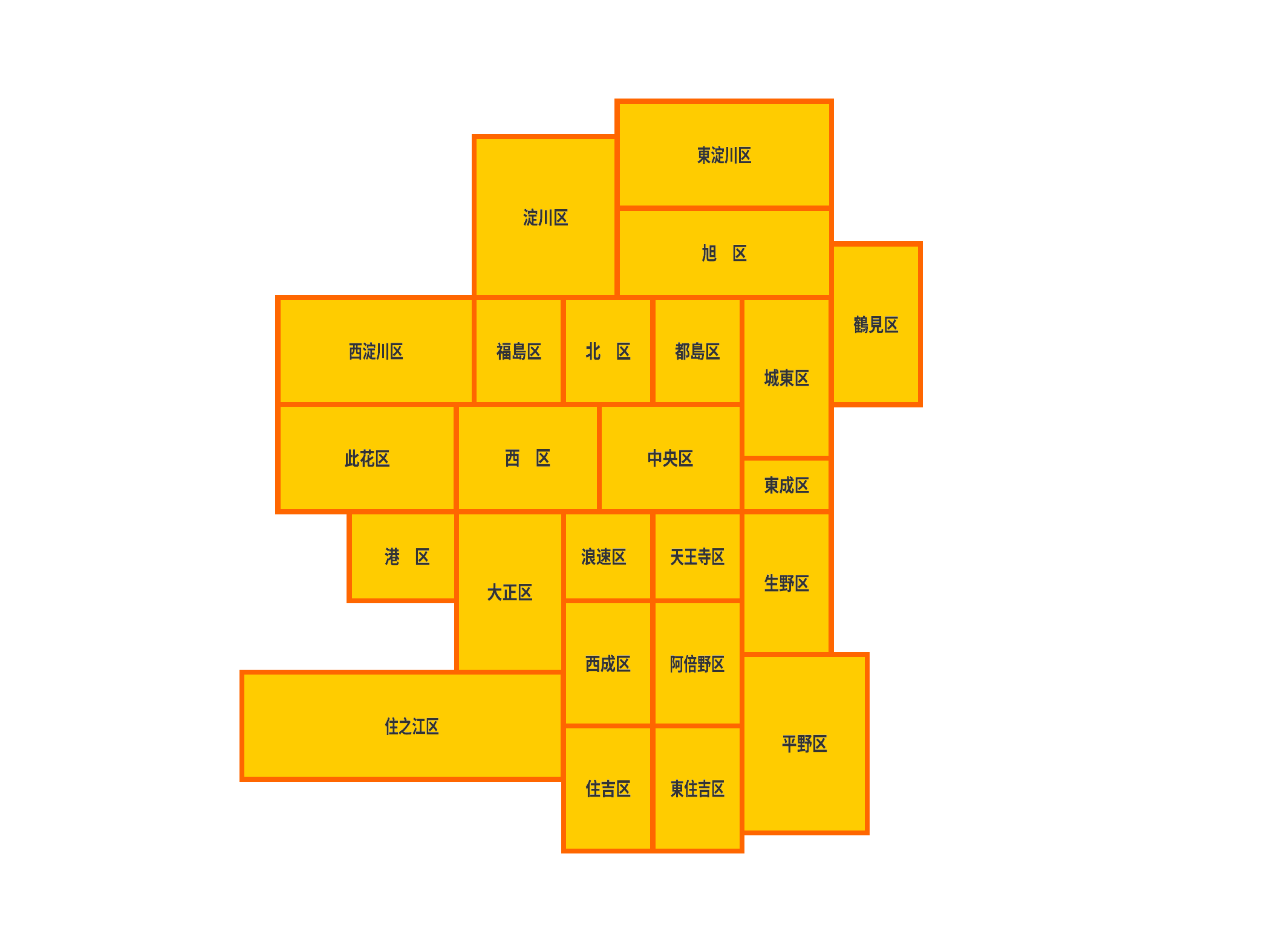

東淀川区
東淀川区
淀川区
淀川区

旭　区
旭　区

鶴見区
鶴見区
西淀川区
西淀川区
福島区
福島区
北　区
北　区
都島区
都島区
城東区
城東区

中央区
中央区
此花区
此花区
西　区
西　区

東成区
東成区

天王寺区
天王寺区
港　区
港　区
浪速区
浪速区
生野区
生野区
大正区
大正区

西成区
西成区
阿倍野区
阿倍野区

住之江区
住之江区

平野区
平野区
東住吉区
東住吉区
住吉区
住吉区